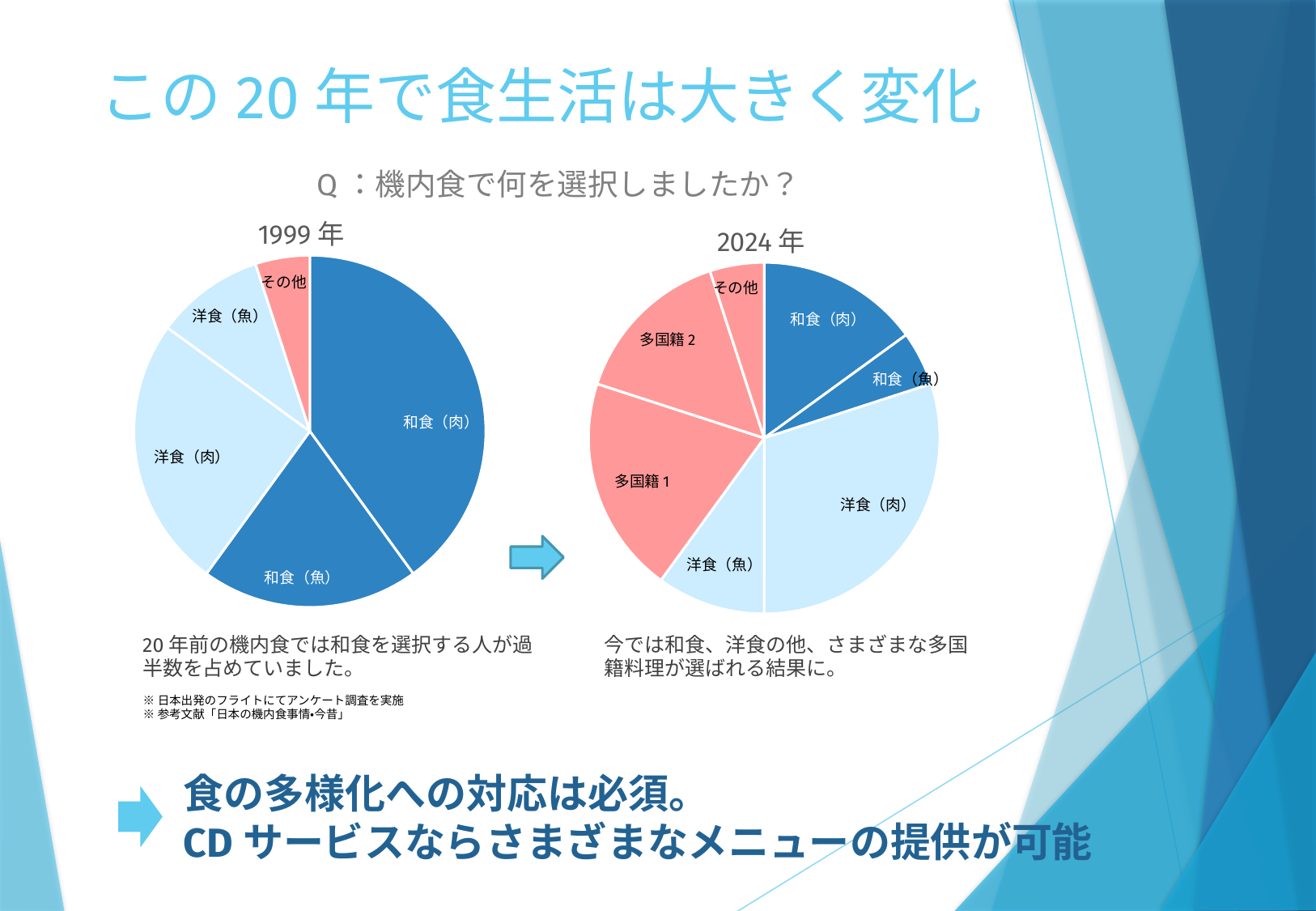

# この20年で食生活は大きく変化
Q：機内食で何を選択しましたか？

### Chart: 1999年

| Category | 1999年 |
|---|---|
| 和食（肉） | 40.0 |
| 和食（魚） | 20.0 |
| 洋食（肉） | 25.0 |
| 洋食（魚） | 10.0 |
| その他 | 5.0 |

### Chart: 2024年

| Category | 2024年 |
|---|---|
| 和食（肉） | 15.0 |
| 和食（魚） | 5.0 |
| 洋食（肉） | 30.0 |
| 洋食（魚） | 10.0 |
| 多国籍1（カレー） | 20.0 |
| 多国籍2（中華） | 15.0 |
| その他 | 5.0 |
20年前の機内食では和食を選択する人が過半数を占めていました。
今では和食、洋食の他、さまざまな多国籍料理が選ばれる結果に。
※日本出発のフライトにてアンケート調査を実施
※参考文献「日本の機内食事情・今昔」
食の多様化への対応は必須。
CDサービスならさまざまなメニューの提供が可能